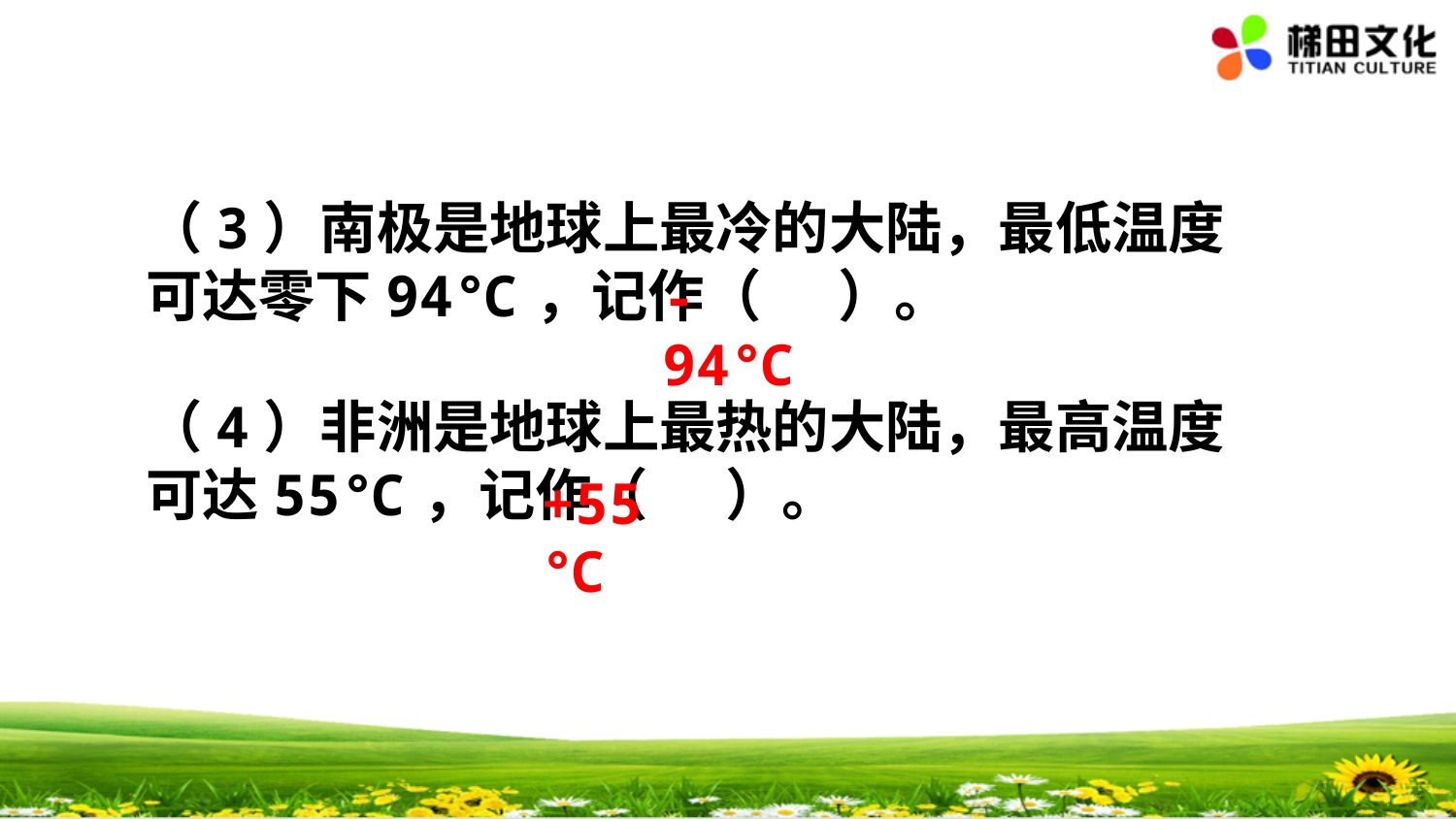

（3）南极是地球上最冷的大陆，最低温度可达零下94℃，记作（      ）。
-94℃
（4）非洲是地球上最热的大陆，最高温度可达55℃，记作（      ）。
+55℃